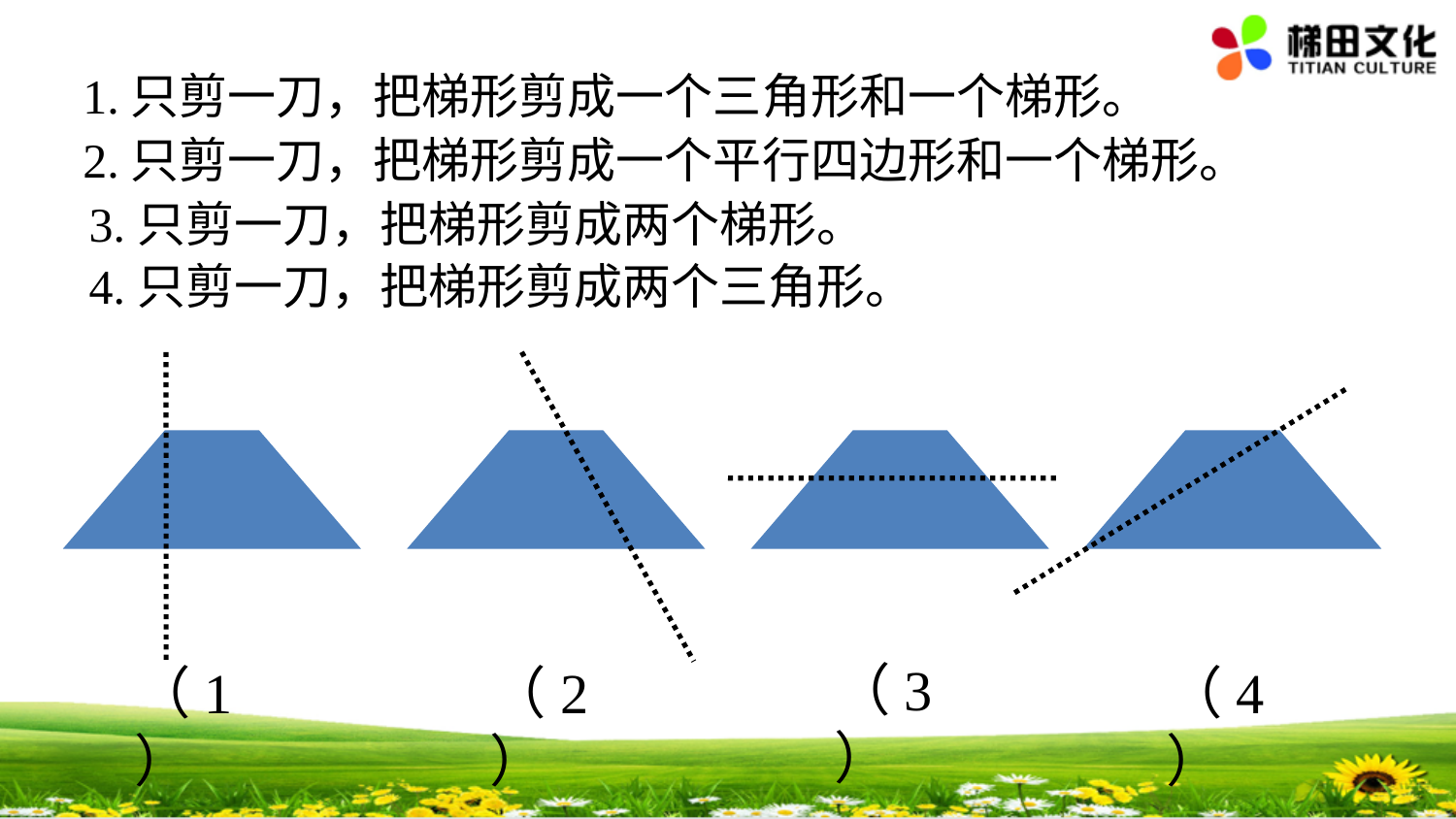

1.只剪一刀，把梯形剪成一个三角形和一个梯形。
2.只剪一刀，把梯形剪成一个平行四边形和一个梯形。
3.只剪一刀，把梯形剪成两个梯形。
4.只剪一刀，把梯形剪成两个三角形。

（3）
（1）
（2）
（4）